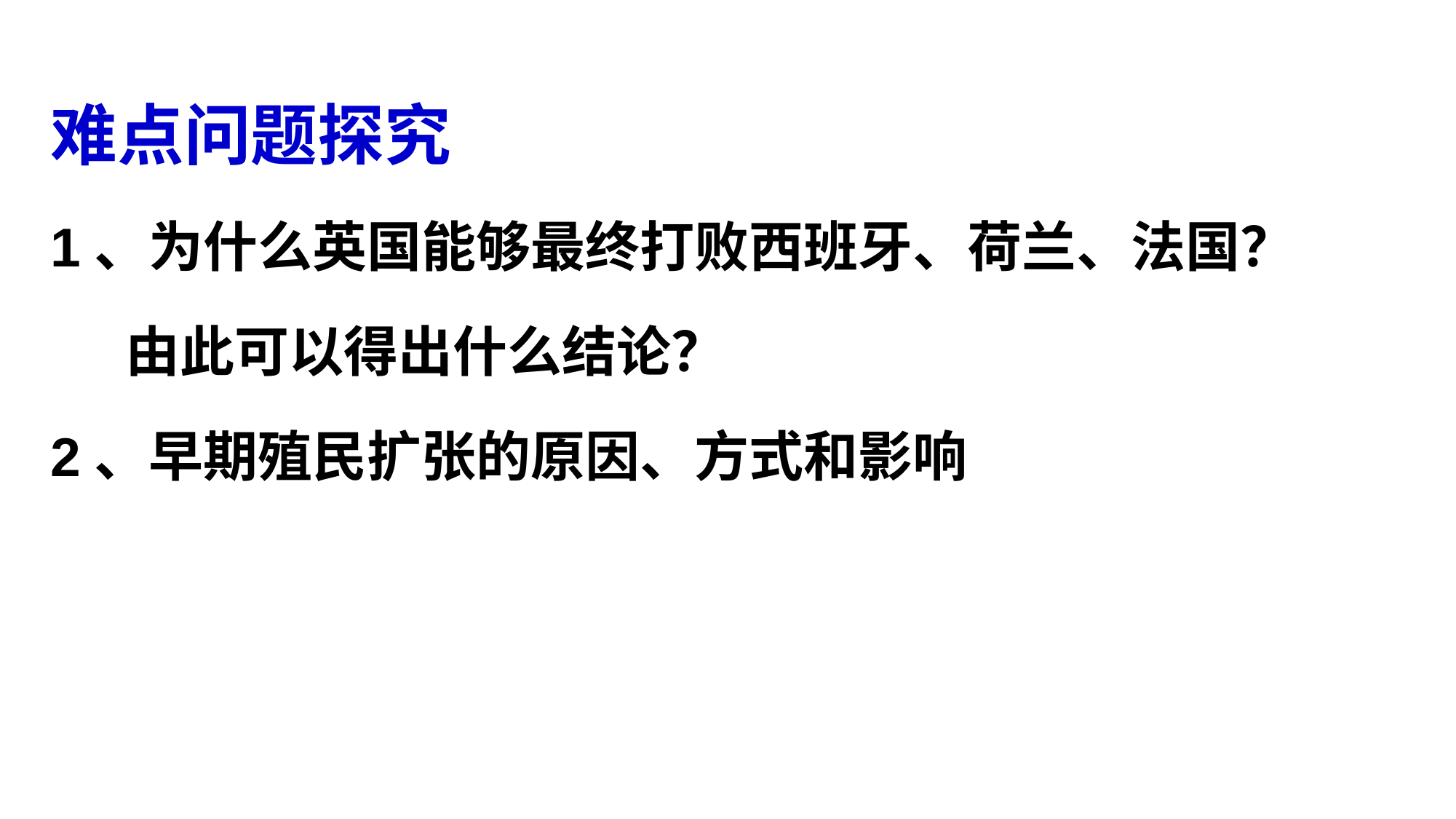

难点问题探究
1、为什么英国能够最终打败西班牙、荷兰、法国？
     由此可以得出什么结论？
2、早期殖民扩张的原因、方式和影响